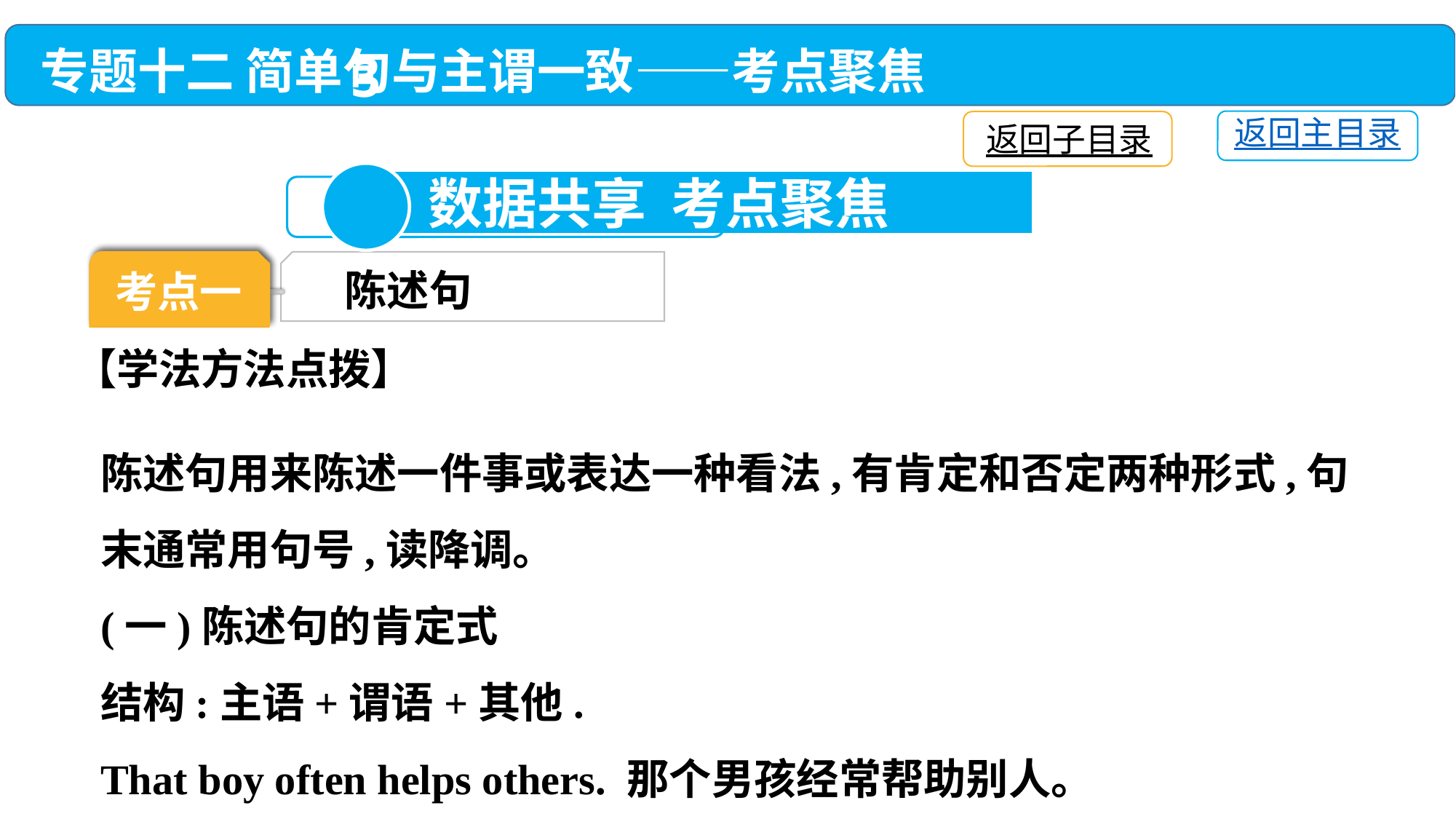

专题十二 简单句与主谓一致——考点聚焦
返回主目录

返回子目录
3
   数据共享  考点聚焦

考点一
陈述句
考点一

【学法方法点拨】
陈述句用来陈述一件事或表达一种看法,有肯定和否定两种形式,句末通常用句号,读降调。
(一)陈述句的肯定式
结构:主语+谓语+其他.
That boy often helps others. 那个男孩经常帮助别人。